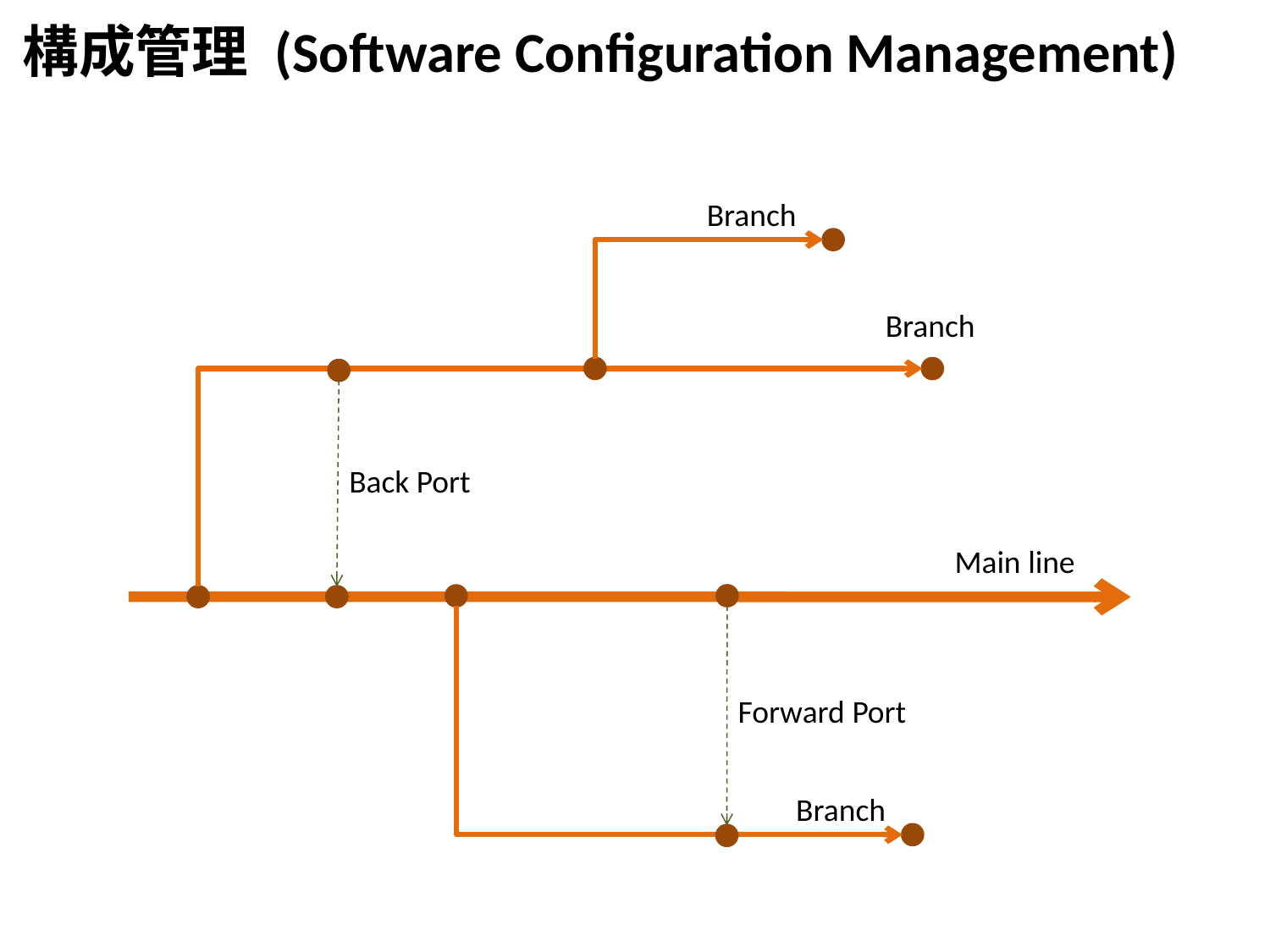

構成管理 (Software Configuration Management)
Branch

Branch

Back Port
Main line

Forward Port
Branch